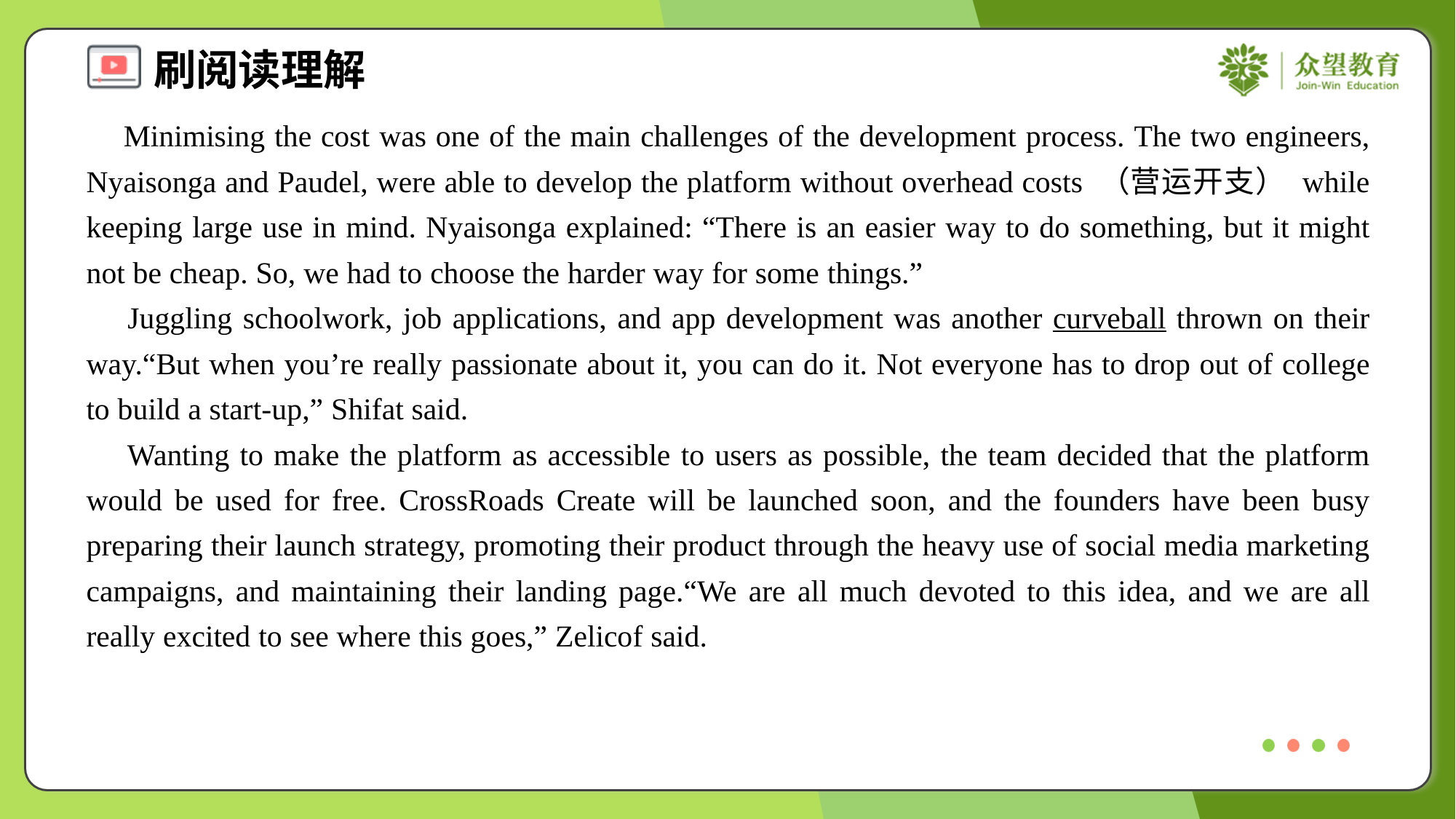

Minimising the cost was one of the main challenges of the development process. The two engineers, Nyaisonga and Paudel, were able to develop the platform without overhead costs （营运开支） while keeping large use in mind. Nyaisonga explained: “There is an easier way to do something, but it might not be cheap. So, we had to choose the harder way for some things.”
    Juggling schoolwork, job applications, and app development was another curveball thrown on their way.“But when you’re really passionate about it, you can do it. Not everyone has to drop out of college to build a start-up,” Shifat said.
    Wanting to make the platform as accessible to users as possible, the team decided that the platform would be used for free. CrossRoads Create will be launched soon, and the founders have been busy preparing their launch strategy, promoting their product through the heavy use of social media marketing campaigns, and maintaining their landing page.“We are all much devoted to this idea, and we are all really excited to see where this goes,” Zelicof said.